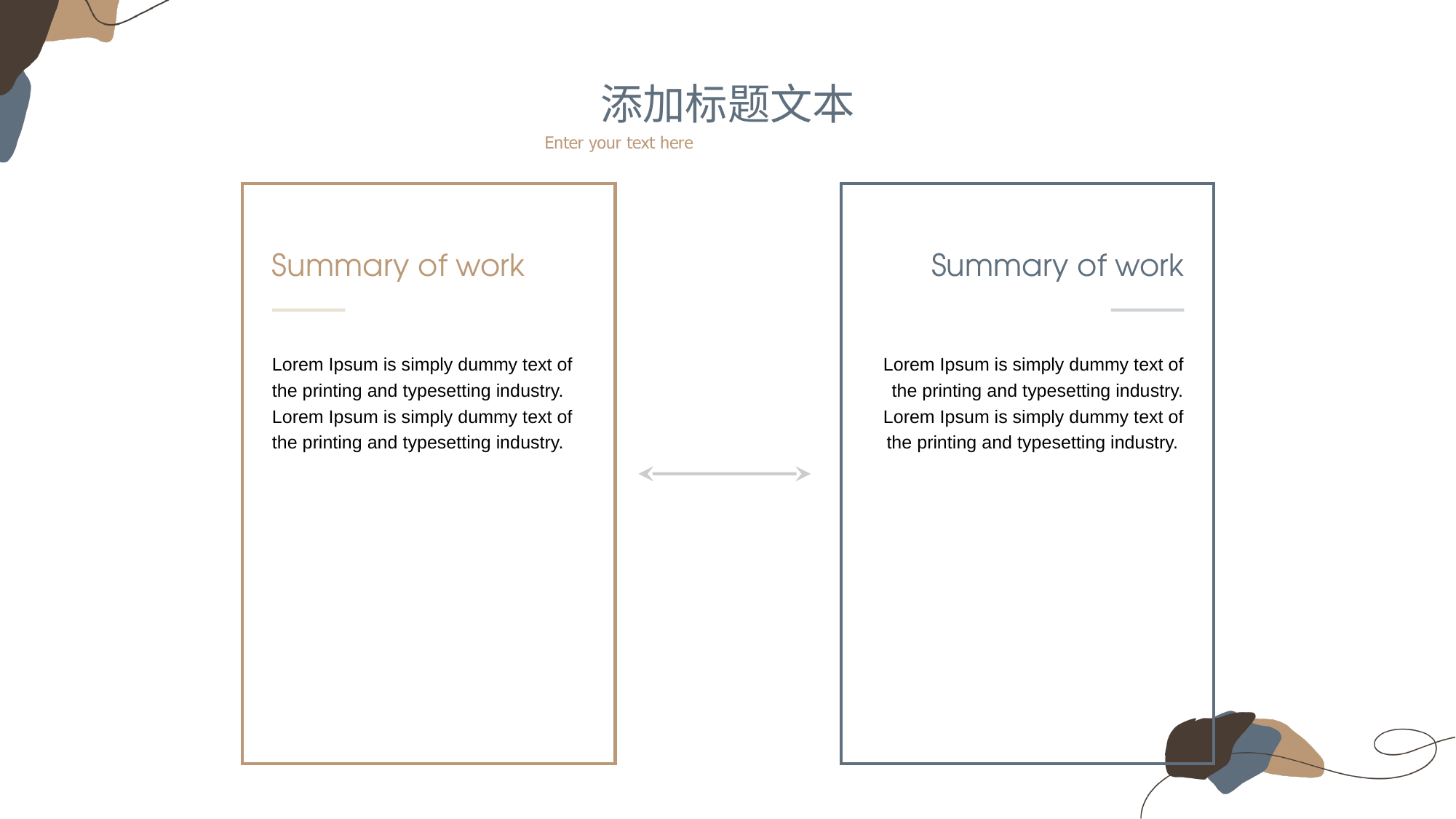

添加标题文本
Enter your text here

Summary of work
Summary of work
Lorem Ipsum is simply dummy text of the printing and typesetting industry. Lorem Ipsum is simply dummy text of the printing and typesetting industry.
Lorem Ipsum is simply dummy text of the printing and typesetting industry. Lorem Ipsum is simply dummy text of the printing and typesetting industry.